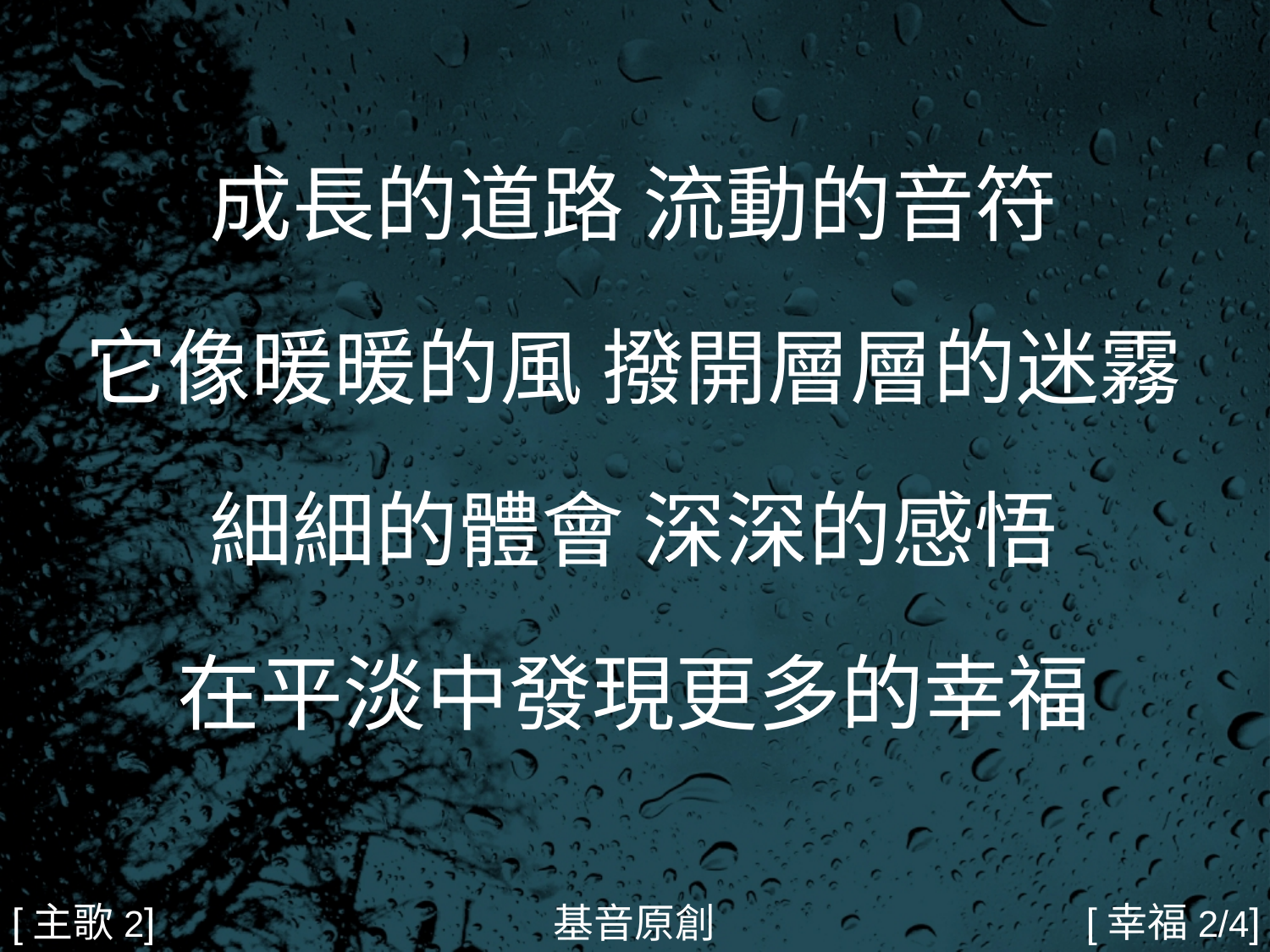

成長的道路 流動的音符

它像暖暖的風 撥開層層的迷霧

細細的體會 深深的感悟

在平淡中發現更多的幸福
#

[主歌2]
[幸福2/4]
基音原創